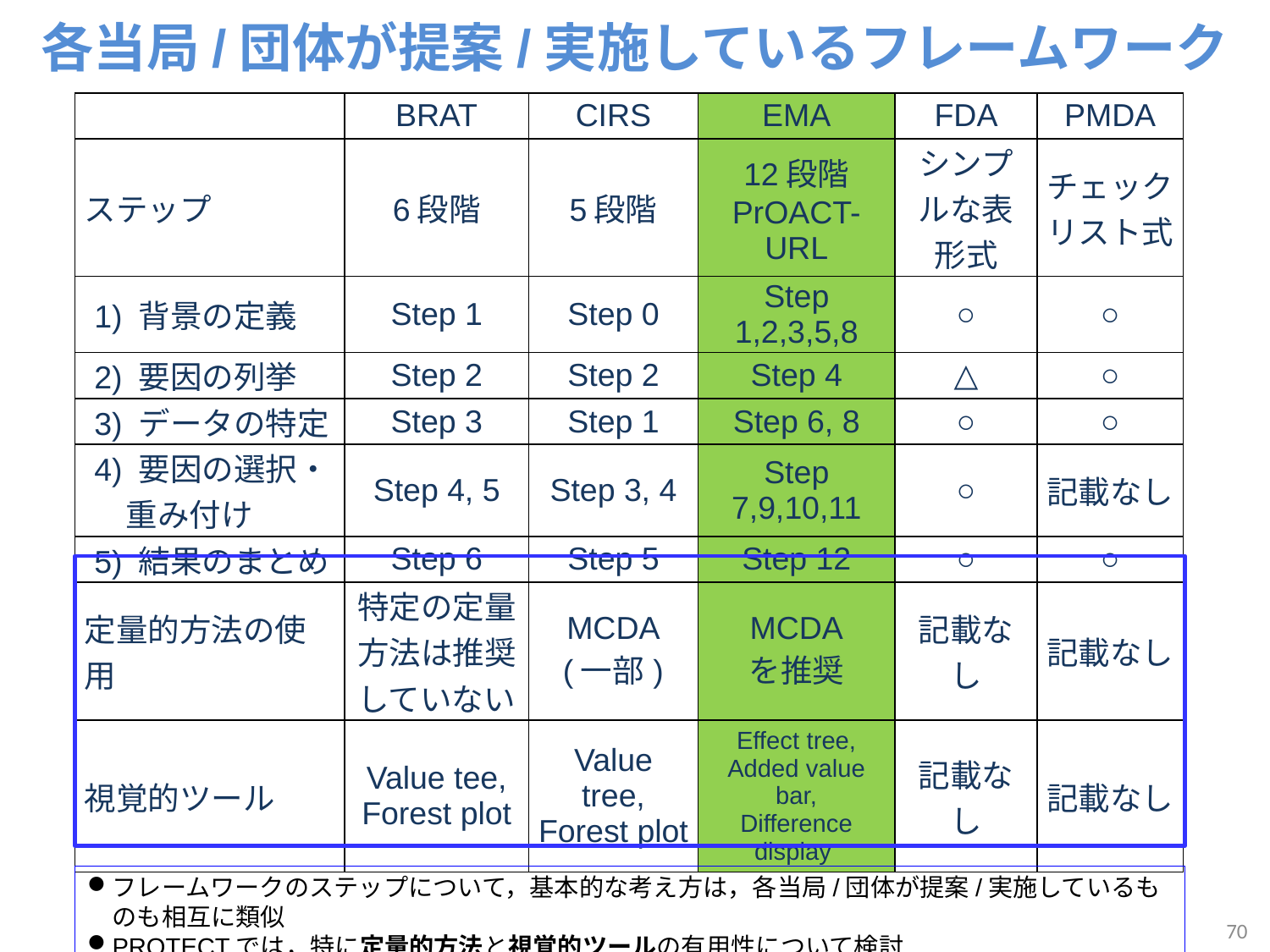

# 各当局/団体が提案/実施しているフレームワーク
|  | BRAT | CIRS | EMA | FDA | PMDA |
| --- | --- | --- | --- | --- | --- |
| ステップ | 6段階 | 5段階 | 12段階 PrOACT-URL | シンプルな表形式 | チェックリスト式 |
| 1) 背景の定義 | Step 1 | Step 0 | Step 1,2,3,5,8 | ○ | ○ |
| 2) 要因の列挙 | Step 2 | Step 2 | Step 4 | △ | ○ |
| 3) データの特定 | Step 3 | Step 1 | Step 6, 8 | ○ | ○ |
| 4) 要因の選択・ 　重み付け | Step 4, 5 | Step 3, 4 | Step 7,9,10,11 | ○ | 記載なし |
| 5) 結果のまとめ | Step 6 | Step 5 | Step 12 | ○ | ○ |
| 定量的方法の使用 | 特定の定量方法は推奨していない | MCDA (一部) | MCDA を推奨 | 記載なし | 記載なし |
| 視覚的ツール | Value tee, Forest plot | Value tree, Forest plot | Effect tree, Added value bar, Difference display | 記載なし | 記載なし |

フレームワークのステップについて，基本的な考え方は，各当局/団体が提案/実施しているものも相互に類似
PROTECTでは，特に定量的方法と視覚的ツールの有用性について検討
70